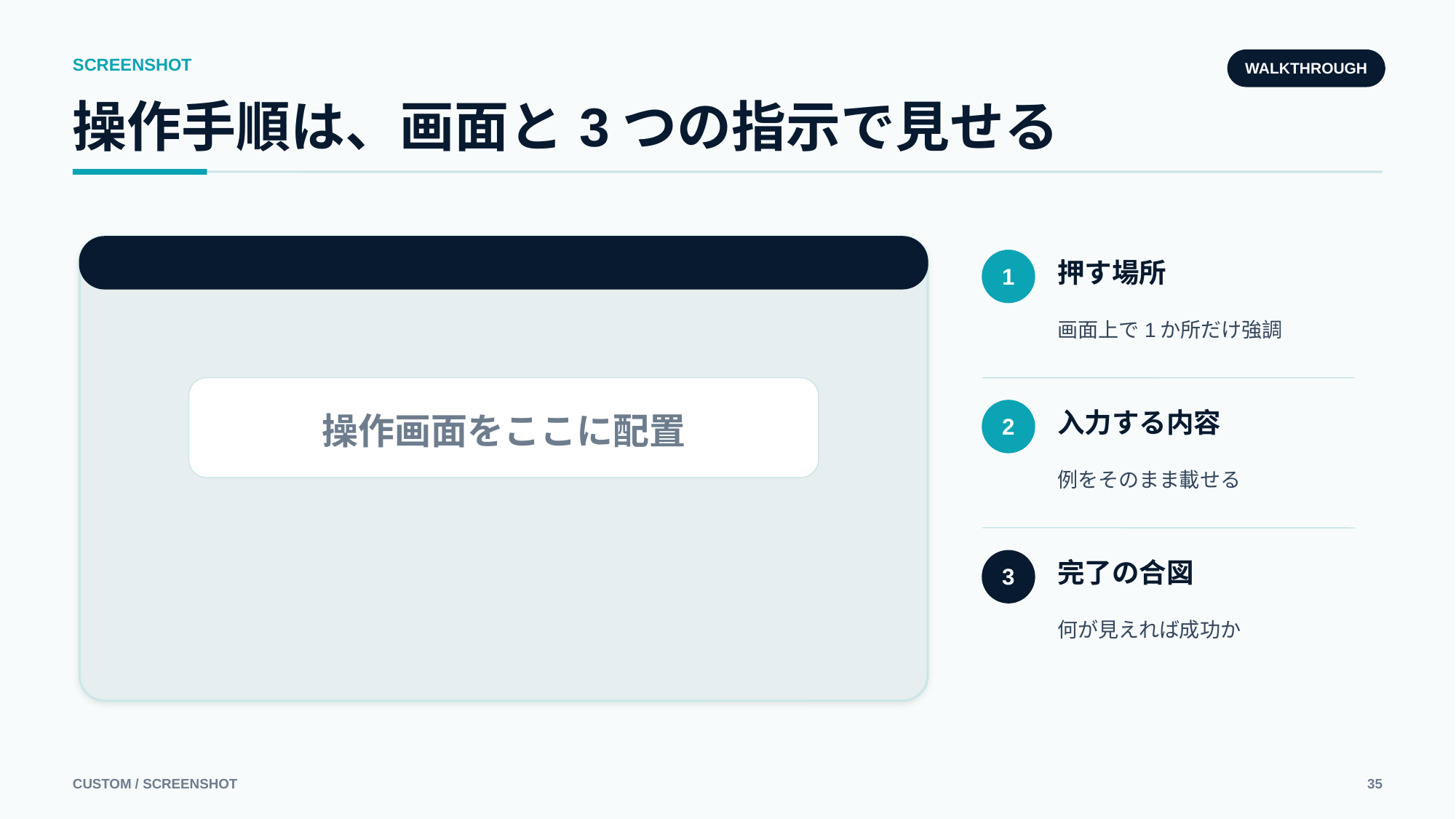

SCREENSHOT
WALKTHROUGH
操作手順は、画面と3つの指示で見せる

押す場所
1
画面上で1か所だけ強調
操作画面をここに配置

入力する内容
2
例をそのまま載せる

完了の合図
3
何が見えれば成功か
CUSTOM / SCREENSHOT
35